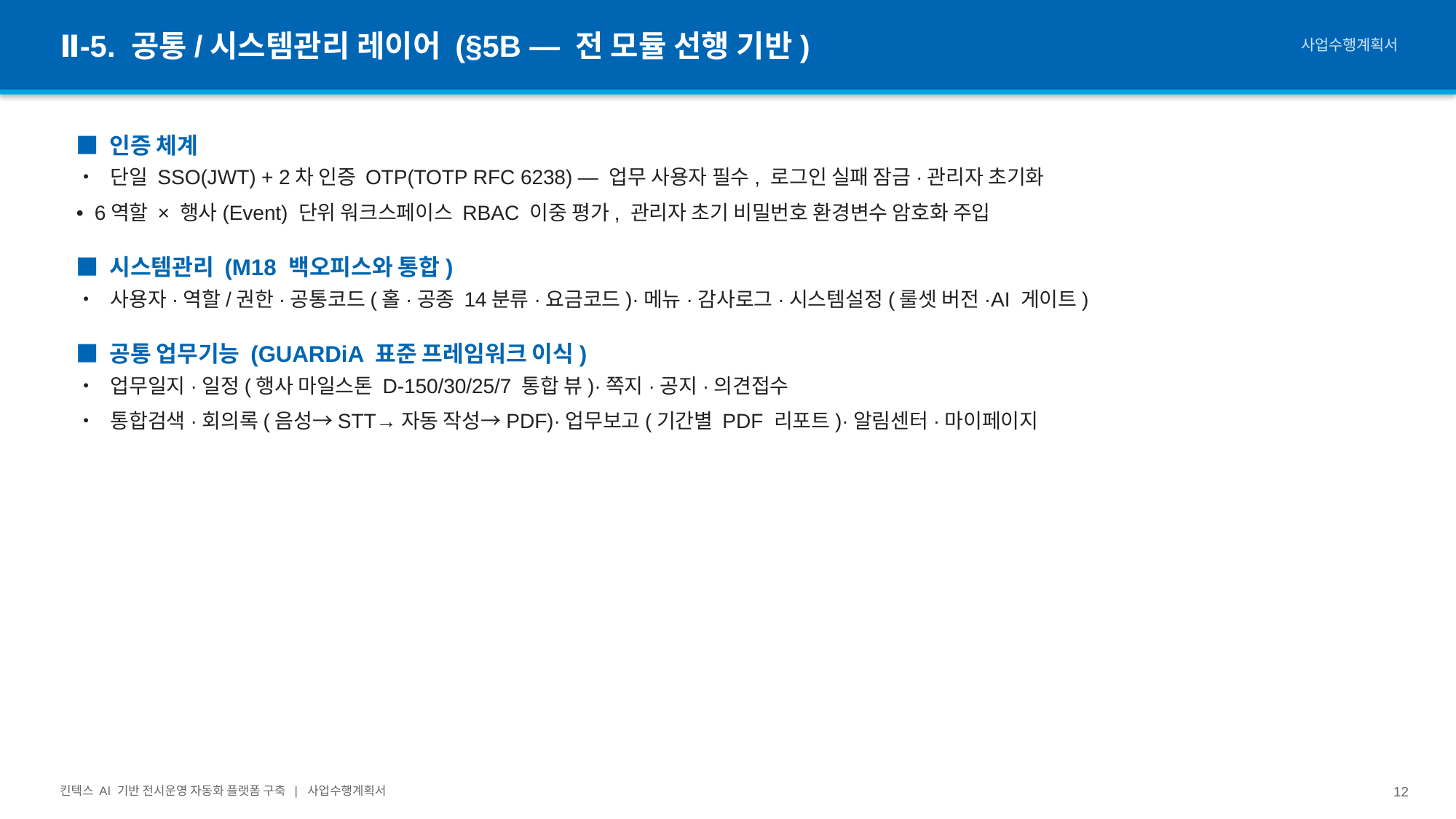

Ⅱ-5. 공통/시스템관리 레이어 (§5B — 전 모듈 선행 기반)
사업수행계획서

■ 인증 체계
•  단일 SSO(JWT) + 2차 인증 OTP(TOTP RFC 6238) — 업무 사용자 필수, 로그인 실패 잠금·관리자 초기화
•  6역할 × 행사(Event) 단위 워크스페이스 RBAC 이중 평가, 관리자 초기 비밀번호 환경변수 암호화 주입
■ 시스템관리 (M18 백오피스와 통합)
•  사용자·역할/권한·공통코드(홀·공종 14분류·요금코드)·메뉴·감사로그·시스템설정(룰셋 버전·AI 게이트)
■ 공통 업무기능 (GUARDiA 표준 프레임워크 이식)
•  업무일지·일정(행사 마일스톤 D-150/30/25/7 통합 뷰)·쪽지·공지·의견접수
•  통합검색·회의록(음성→STT→자동 작성→PDF)·업무보고(기간별 PDF 리포트)·알림센터·마이페이지
킨텍스 AI 기반 전시운영 자동화 플랫폼 구축  |  사업수행계획서
12